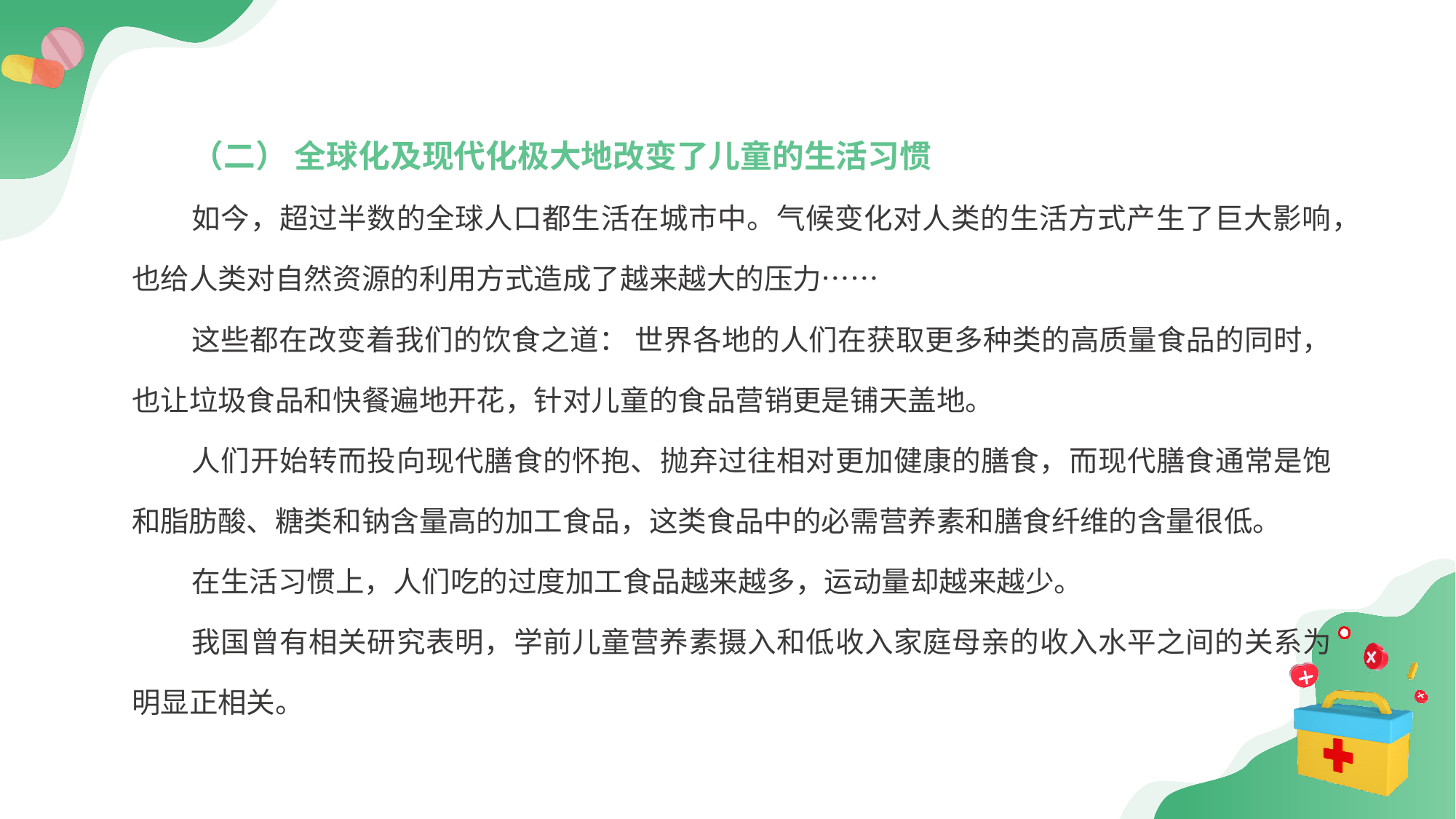

（二） 全球化及现代化极大地改变了儿童的生活习惯
如今，超过半数的全球人口都生活在城市中。气候变化对人类的生活方式产生了巨大影响，也给人类对自然资源的利用方式造成了越来越大的压力……
这些都在改变着我们的饮食之道： 世界各地的人们在获取更多种类的高质量食品的同时，也让垃圾食品和快餐遍地开花，针对儿童的食品营销更是铺天盖地。
人们开始转而投向现代膳食的怀抱、抛弃过往相对更加健康的膳食，而现代膳食通常是饱和脂肪酸、糖类和钠含量高的加工食品，这类食品中的必需营养素和膳食纤维的含量很低。
在生活习惯上，人们吃的过度加工食品越来越多，运动量却越来越少。
我国曾有相关研究表明，学前儿童营养素摄入和低收入家庭母亲的收入水平之间的关系为明显正相关。